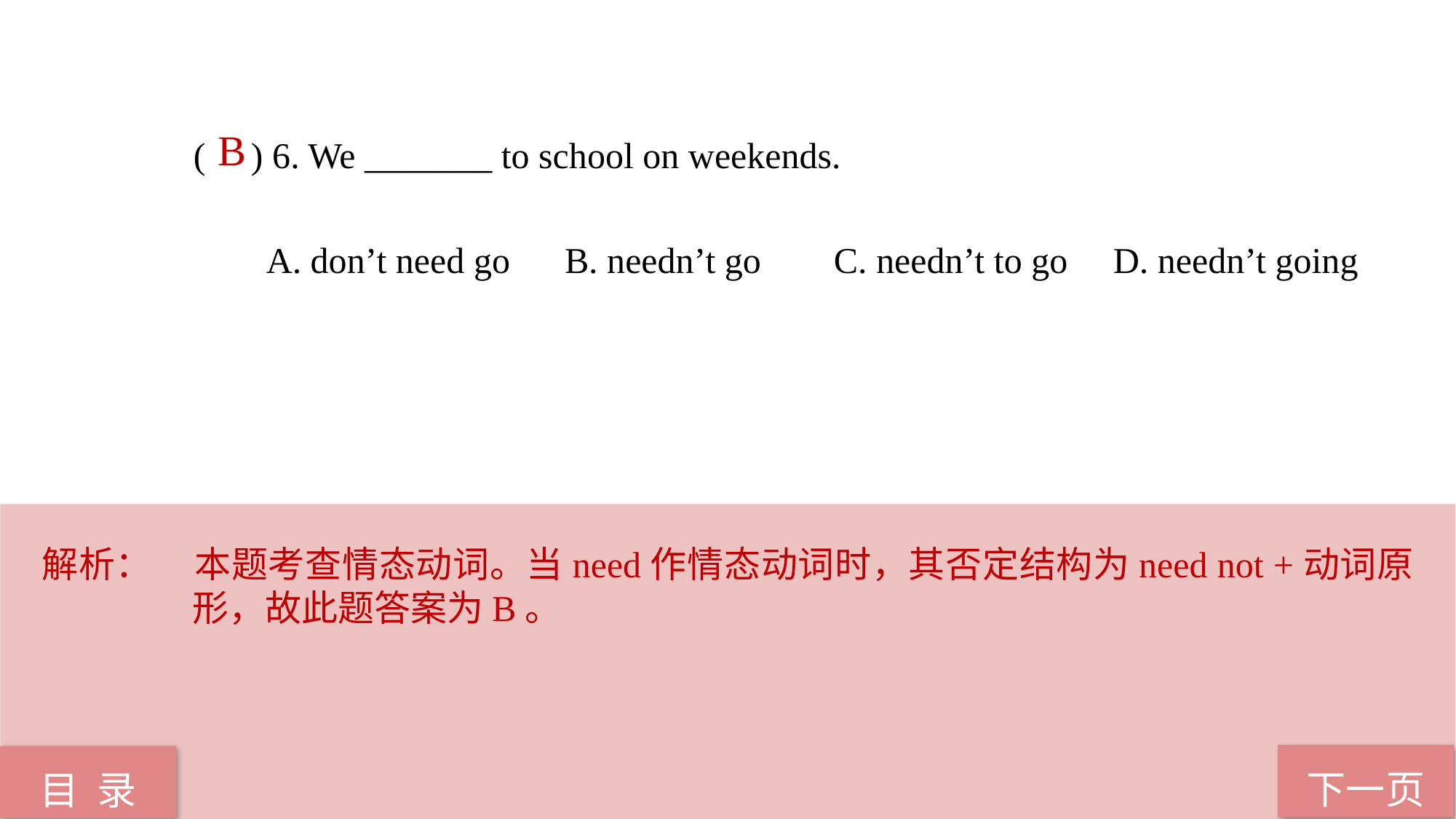

B
(     ) 6. We _______ to school on weekends.

        A. don’t need go      B. needn’t go        C. needn’t to go     D. needn’t going
解析：	本题考查情态动词。当need作情态动词时，其否定结构为need not +动词原形，故此题答案为B。